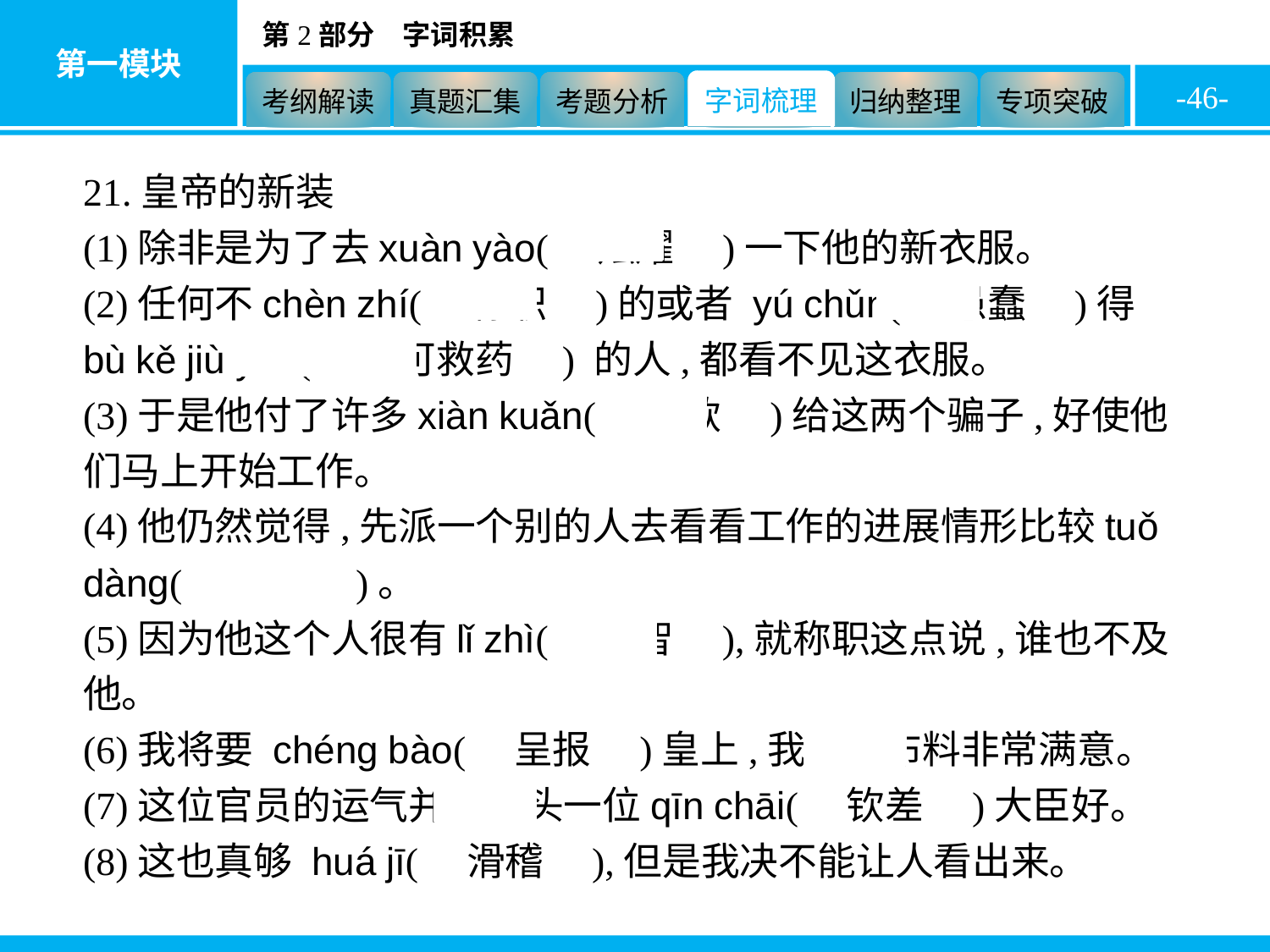

-46-
21.皇帝的新装
(1)除非是为了去xuàn yào(　炫耀　)一下他的新衣服。
(2)任何不chèn zhí(　称职　)的或者 yú chǔn(　愚蠢　)得bù kě jiù yào(　不可救药　) 的人,都看不见这衣服。
(3)于是他付了许多xiàn kuǎn(　现款　)给这两个骗子,好使他们马上开始工作。
(4)他仍然觉得,先派一个别的人去看看工作的进展情形比较tuǒ dàng(　妥当　)。
(5)因为他这个人很有lǐ zhì(　理智　),就称职这点说,谁也不及他。
(6)我将要 chéng bào(　呈报　)皇上,我对这布料非常满意。
(7)这位官员的运气并不比头一位qīn chāi(　钦差　)大臣好。
(8)这也真够 huá jī(　滑稽　),但是我决不能让人看出来。